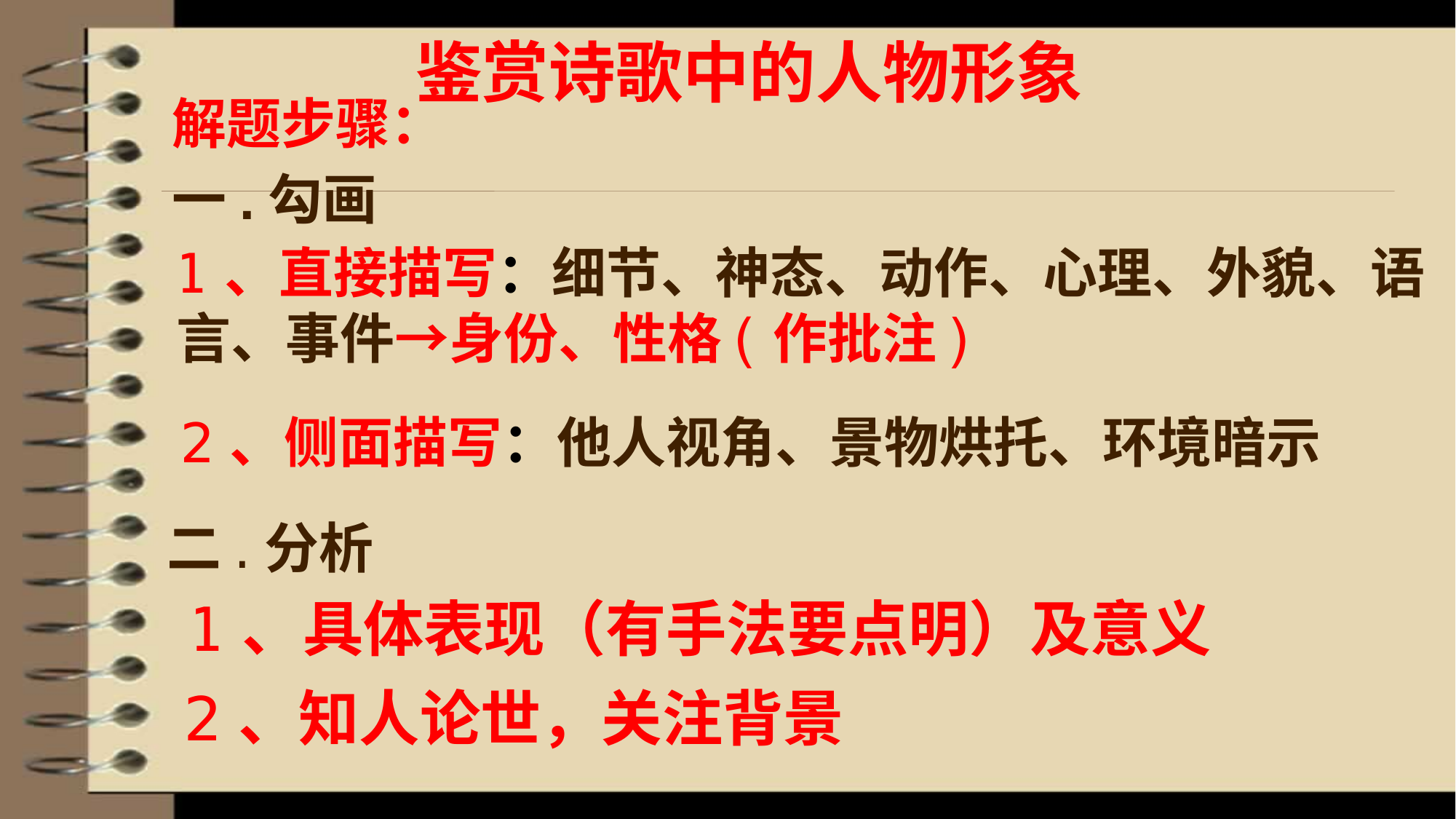

鉴赏诗歌中的人物形象
解题步骤：
一.勾画
1、直接描写：细节、神态、动作、心理、外貌、语言、事件→身份、性格(作批注)
2、侧面描写：他人视角、景物烘托、环境暗示
二.分析
1、具体表现（有手法要点明）及意义
2、知人论世，关注背景